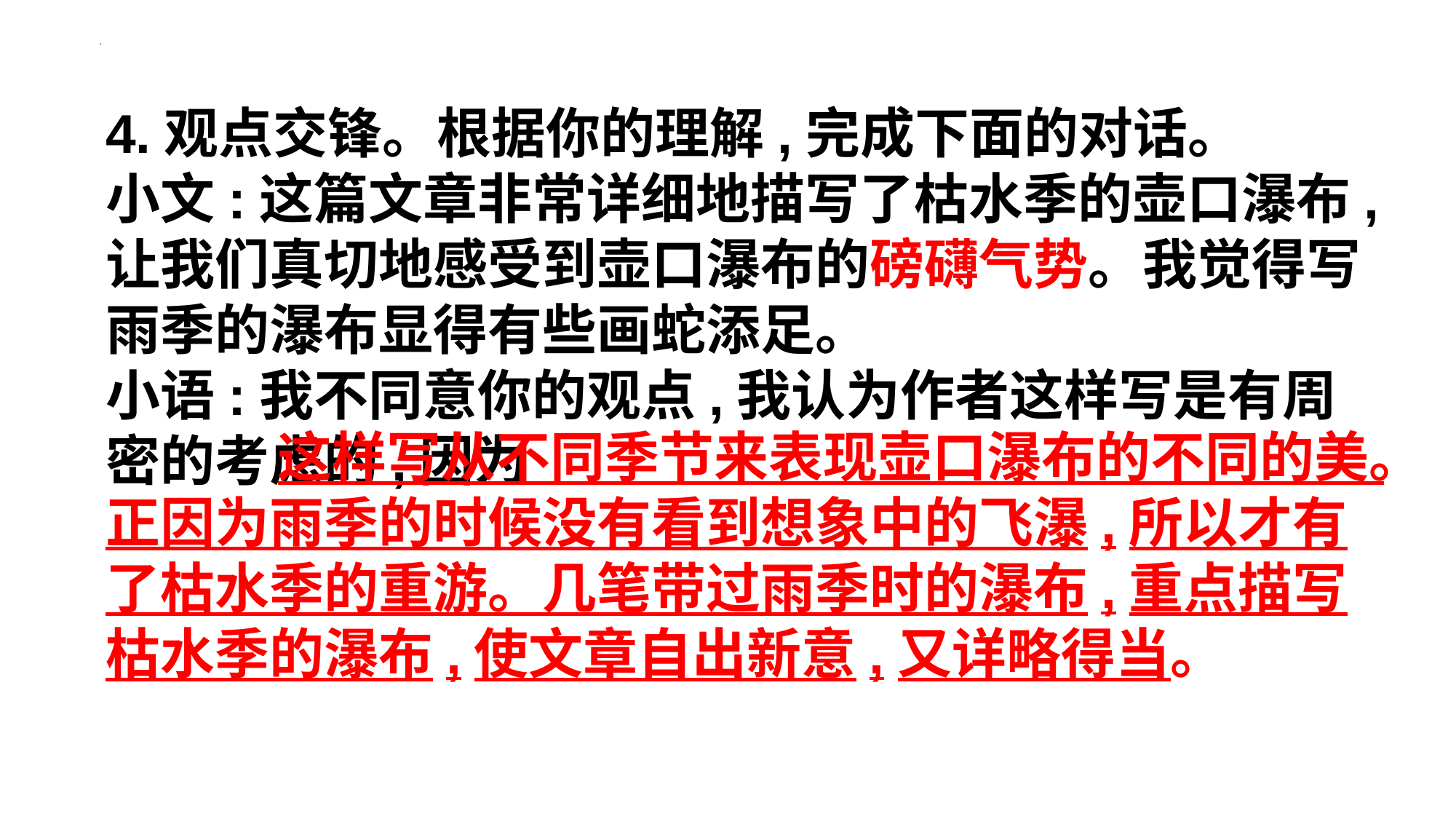

4.观点交锋。根据你的理解,完成下面的对话。
小文:这篇文章非常详细地描写了枯水季的壶口瀑布,让我们真切地感受到壶口瀑布的磅礴气势。我觉得写雨季的瀑布显得有些画蛇添足。
小语:我不同意你的观点,我认为作者这样写是有周密的考虑的,因为
               这样写从不同季节来表现壶口瀑布的不同的美。正因为雨季的时候没有看到想象中的飞瀑,所以才有了枯水季的重游。几笔带过雨季时的瀑布,重点描写枯水季的瀑布,使文章自出新意,又详略得当。